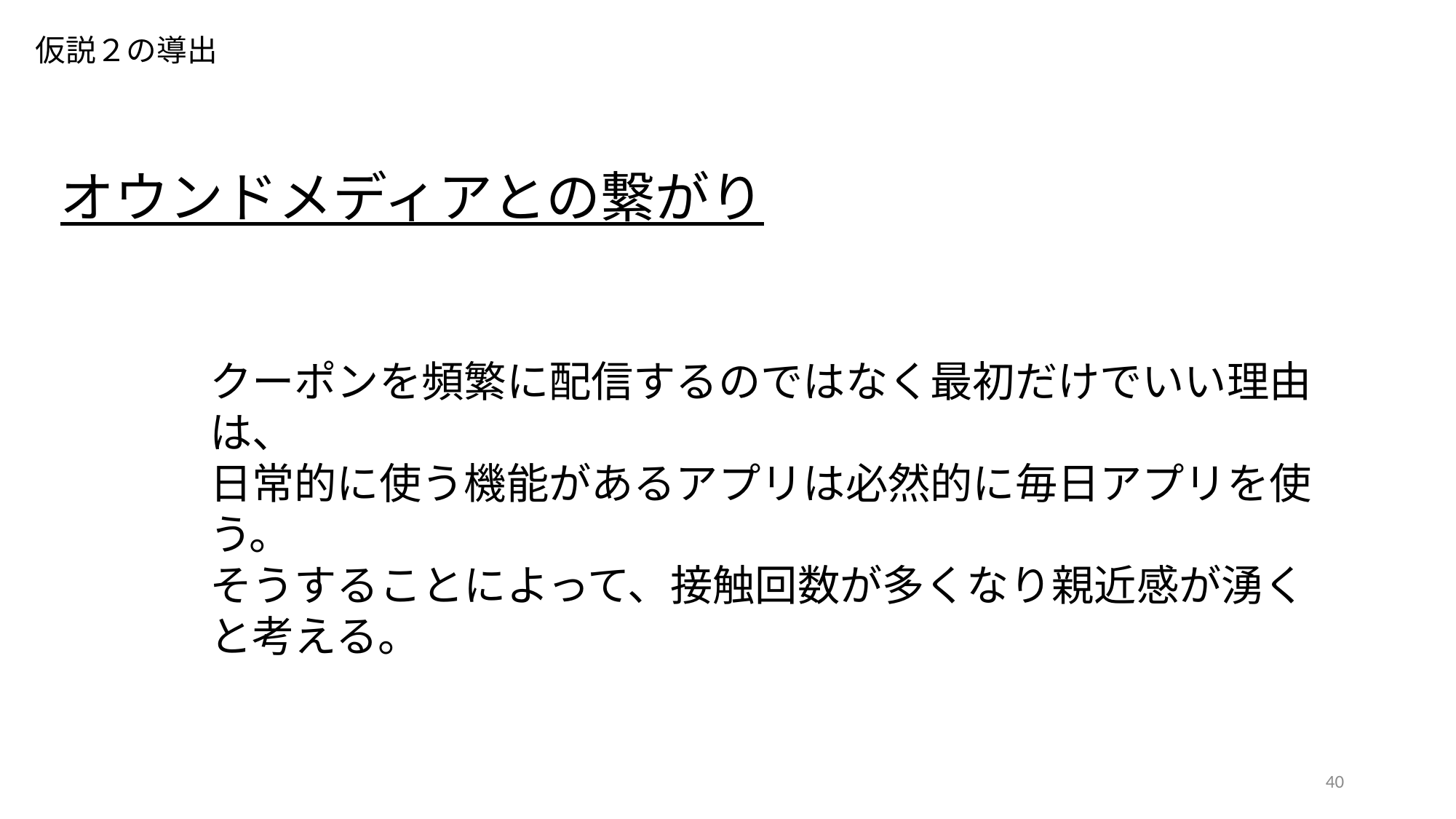

仮説２の導出
　オウンドメディアとの繋がり
クーポンを頻繁に配信するのではなく最初だけでいい理由は、
日常的に使う機能があるアプリは必然的に毎日アプリを使う。
そうすることによって、接触回数が多くなり親近感が湧くと考える。
40